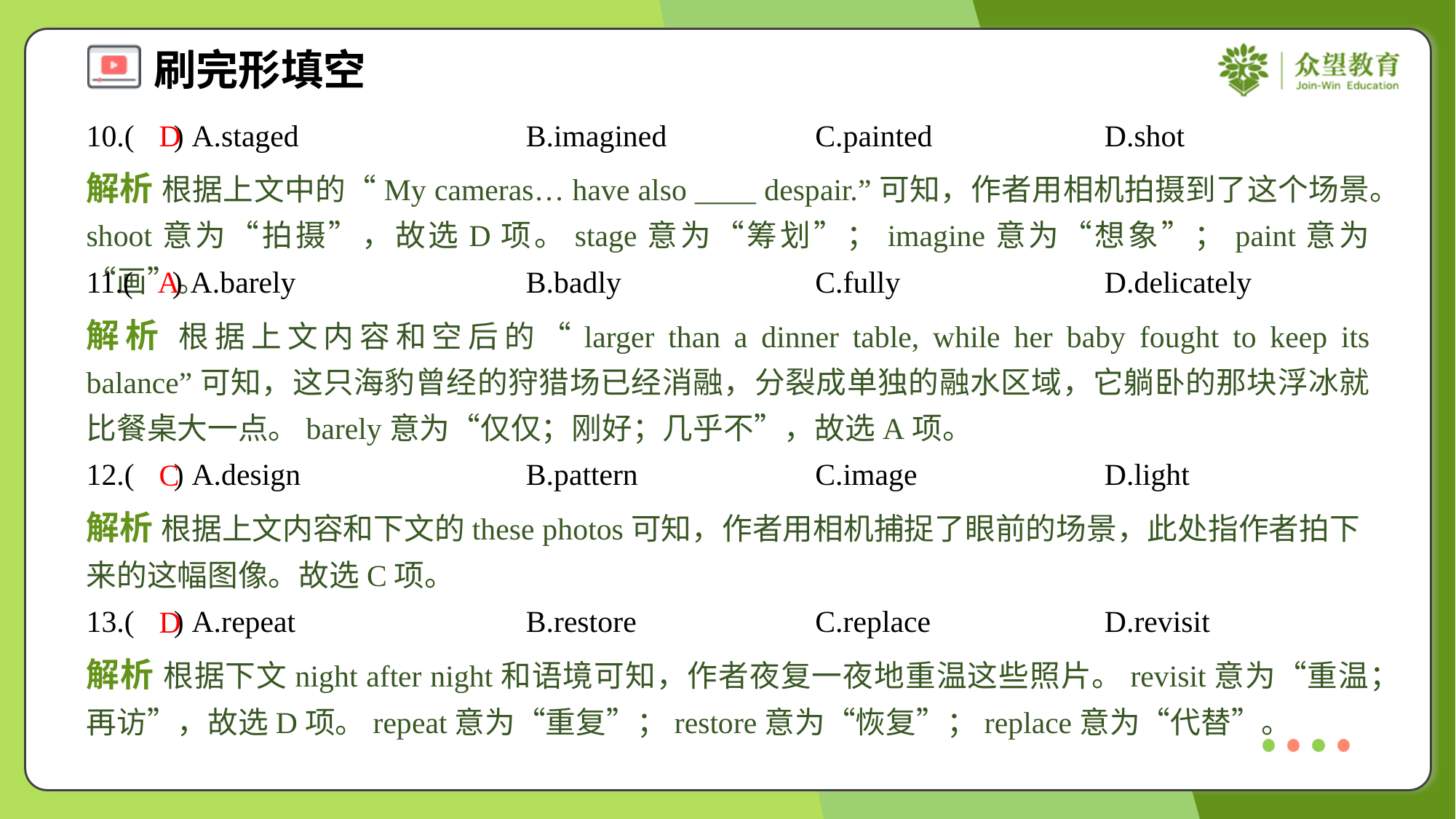

10.(     ) A.staged	B.imagined	C.painted	D.shot
D
解析 根据上文中的“My cameras… have also ____ despair.”可知，作者用相机拍摄到了这个场景。shoot意为“拍摄”，故选D项。stage意为“筹划”；imagine意为“想象”；paint意为“画”。
11.(     ) A.barely	B.badly	C.fully	D.delicately
A
解析 根据上文内容和空后的“larger than a dinner table, while her baby fought to keep its balance”可知，这只海豹曾经的狩猎场已经消融，分裂成单独的融水区域，它躺卧的那块浮冰就比餐桌大一点。barely意为“仅仅；刚好；几乎不”，故选A项。
12.(     ) A.design	B.pattern	C.image	D.light
C
解析 根据上文内容和下文的these photos可知，作者用相机捕捉了眼前的场景，此处指作者拍下来的这幅图像。故选C项。
13.(     ) A.repeat	B.restore	C.replace	D.revisit
D
解析 根据下文night after night和语境可知，作者夜复一夜地重温这些照片。revisit意为“重温；再访”，故选D项。repeat意为“重复”；restore意为“恢复”；replace意为“代替”。